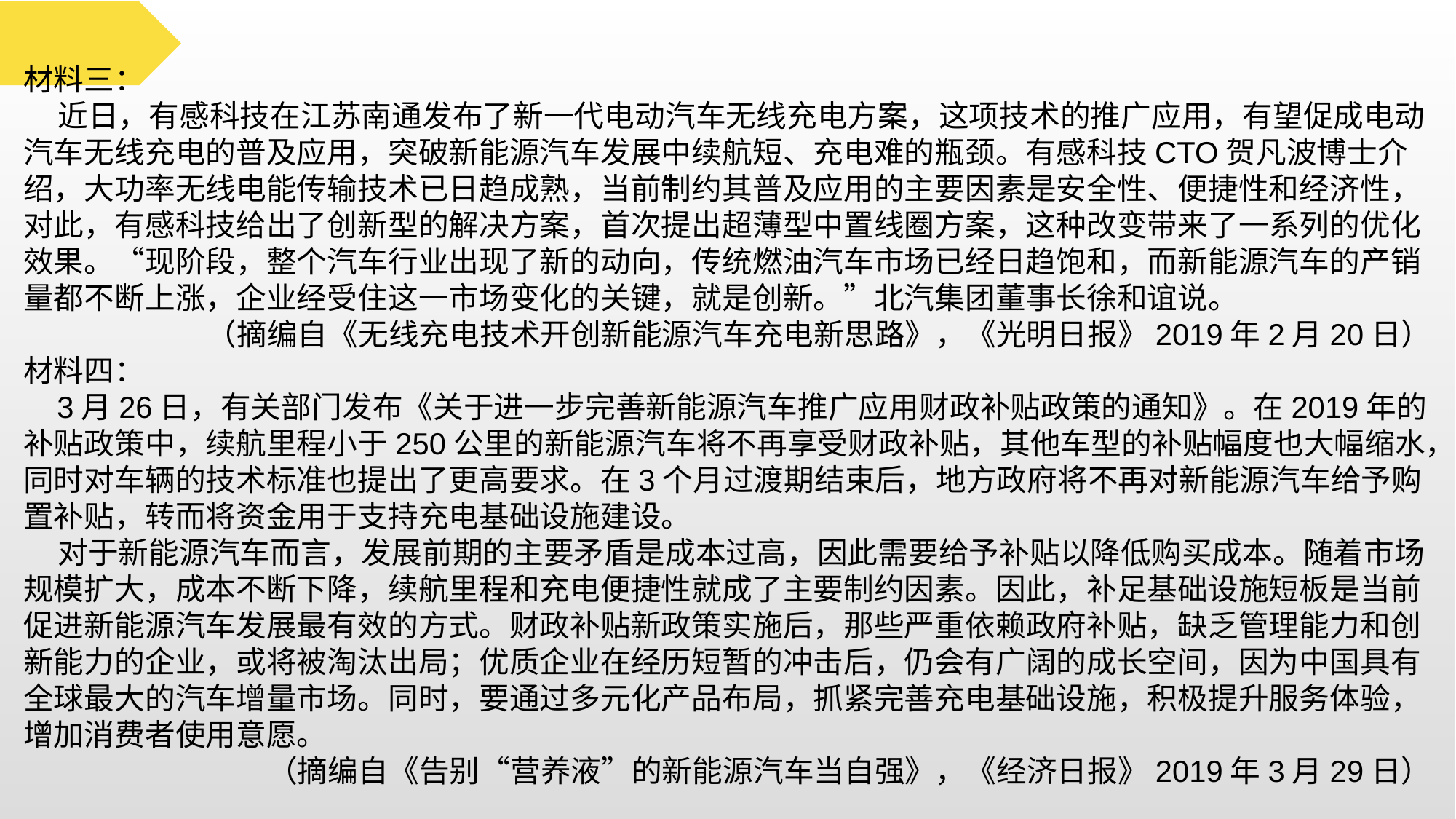

材料三：
    近日，有感科技在江苏南通发布了新一代电动汽车无线充电方案，这项技术的推广应用，有望促成电动汽车无线充电的普及应用，突破新能源汽车发展中续航短、充电难的瓶颈。有感科技CTO贺凡波博士介绍，大功率无线电能传输技术已日趋成熟，当前制约其普及应用的主要因素是安全性、便捷性和经济性，对此，有感科技给出了创新型的解决方案，首次提出超薄型中置线圈方案，这种改变带来了一系列的优化效果。“现阶段，整个汽车行业出现了新的动向，传统燃油汽车市场已经日趋饱和，而新能源汽车的产销量都不断上涨，企业经受住这一市场变化的关键，就是创新。”北汽集团董事长徐和谊说。
（摘编自《无线充电技术开创新能源汽车充电新思路》，《光明日报》2019年2月20日）
材料四：
    3月26日，有关部门发布《关于进一步完善新能源汽车推广应用财政补贴政策的通知》。在2019年的补贴政策中，续航里程小于250公里的新能源汽车将不再享受财政补贴，其他车型的补贴幅度也大幅缩水，同时对车辆的技术标准也提出了更高要求。在3个月过渡期结束后，地方政府将不再对新能源汽车给予购置补贴，转而将资金用于支持充电基础设施建设。
    对于新能源汽车而言，发展前期的主要矛盾是成本过高，因此需要给予补贴以降低购买成本。随着市场规模扩大，成本不断下降，续航里程和充电便捷性就成了主要制约因素。因此，补足基础设施短板是当前促进新能源汽车发展最有效的方式。财政补贴新政策实施后，那些严重依赖政府补贴，缺乏管理能力和创新能力的企业，或将被淘汰出局；优质企业在经历短暂的冲击后，仍会有广阔的成长空间，因为中国具有全球最大的汽车增量市场。同时，要通过多元化产品布局，抓紧完善充电基础设施，积极提升服务体验，增加消费者使用意愿。
（摘编自《告别“营养液”的新能源汽车当自强》，《经济日报》2019年3月29日）